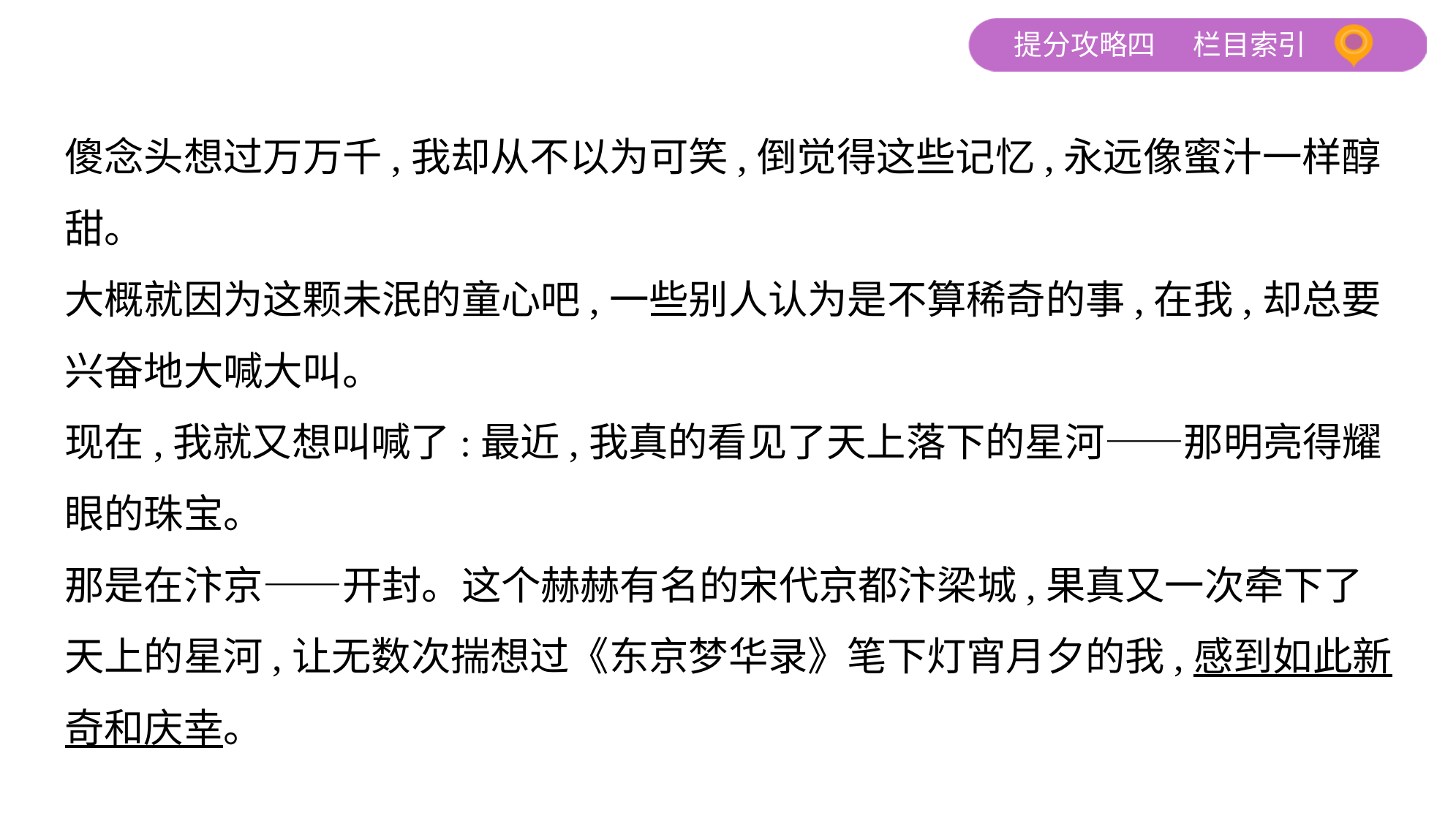

傻念头想过万万千,我却从不以为可笑,倒觉得这些记忆,永远像蜜汁一样醇
甜。
大概就因为这颗未泯的童心吧,一些别人认为是不算稀奇的事,在我,却总要
兴奋地大喊大叫。
现在,我就又想叫喊了:最近,我真的看见了天上落下的星河——那明亮得耀
眼的珠宝。
那是在汴京——开封。这个赫赫有名的宋代京都汴梁城,果真又一次牵下了
天上的星河,让无数次揣想过《东京梦华录》笔下灯宵月夕的我,感到如此新
奇和庆幸。